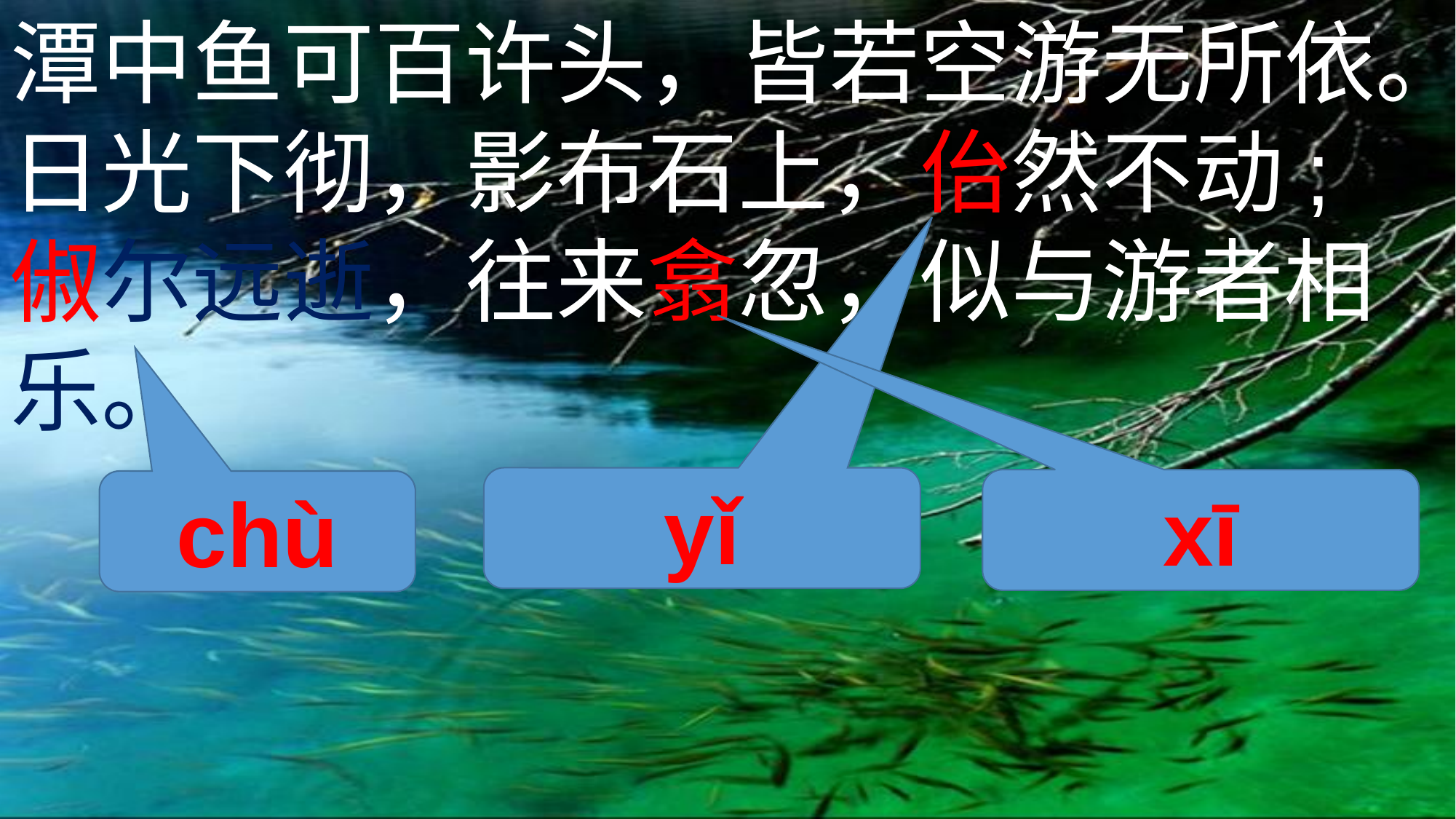

潭中鱼可百许头，皆若空游无所依。
日光下彻，影布石上，佁然不动;
俶尔远逝，往来翕忽，似与游者相乐。
yǐ
xī
chù